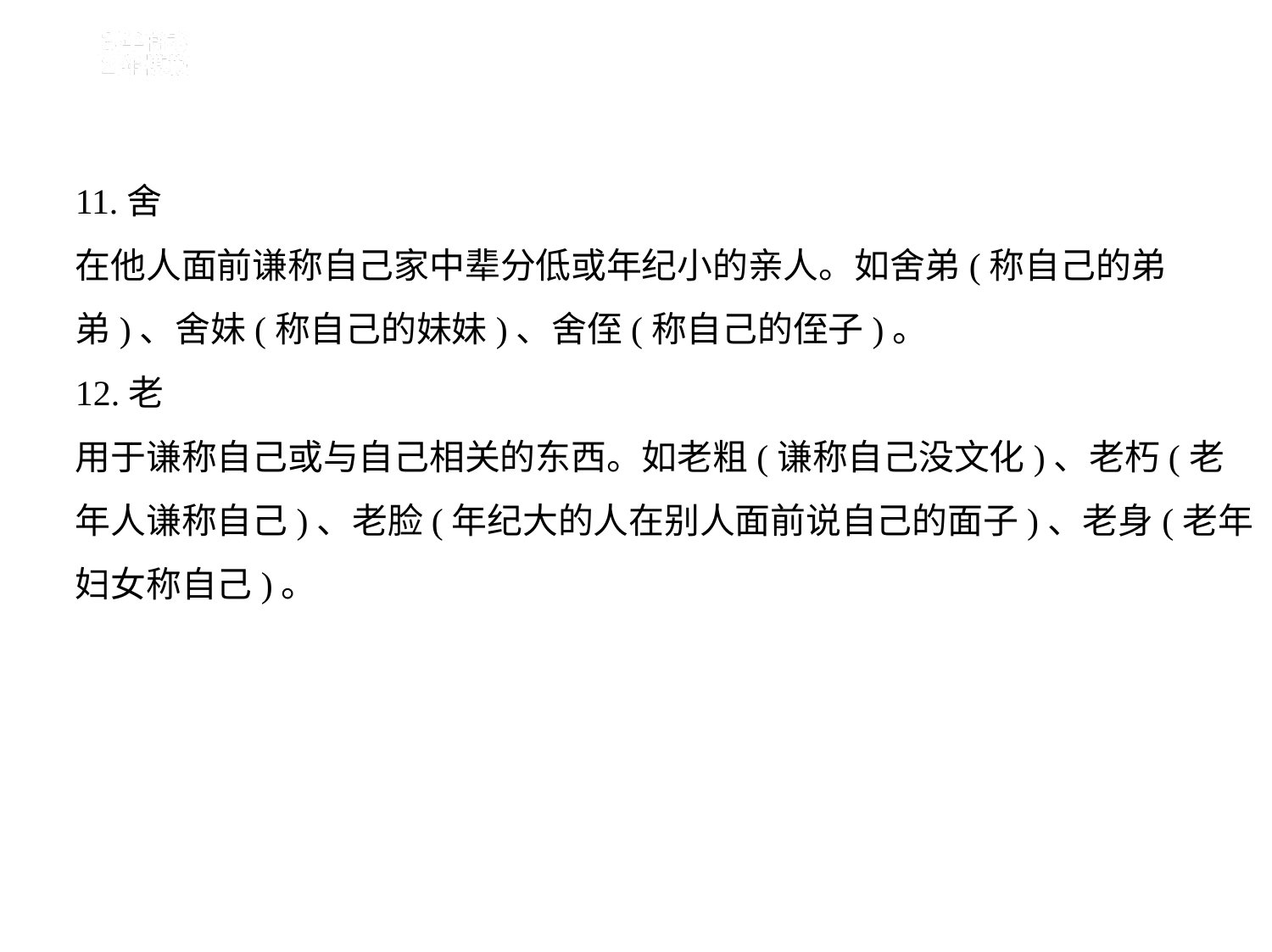

11.舍
在他人面前谦称自己家中辈分低或年纪小的亲人。如舍弟(称自己的弟
弟)、舍妹(称自己的妹妹)、舍侄(称自己的侄子)。
12.老
用于谦称自己或与自己相关的东西。如老粗(谦称自己没文化)、老朽(老
年人谦称自己)、老脸(年纪大的人在别人面前说自己的面子)、老身(老年
妇女称自己)。